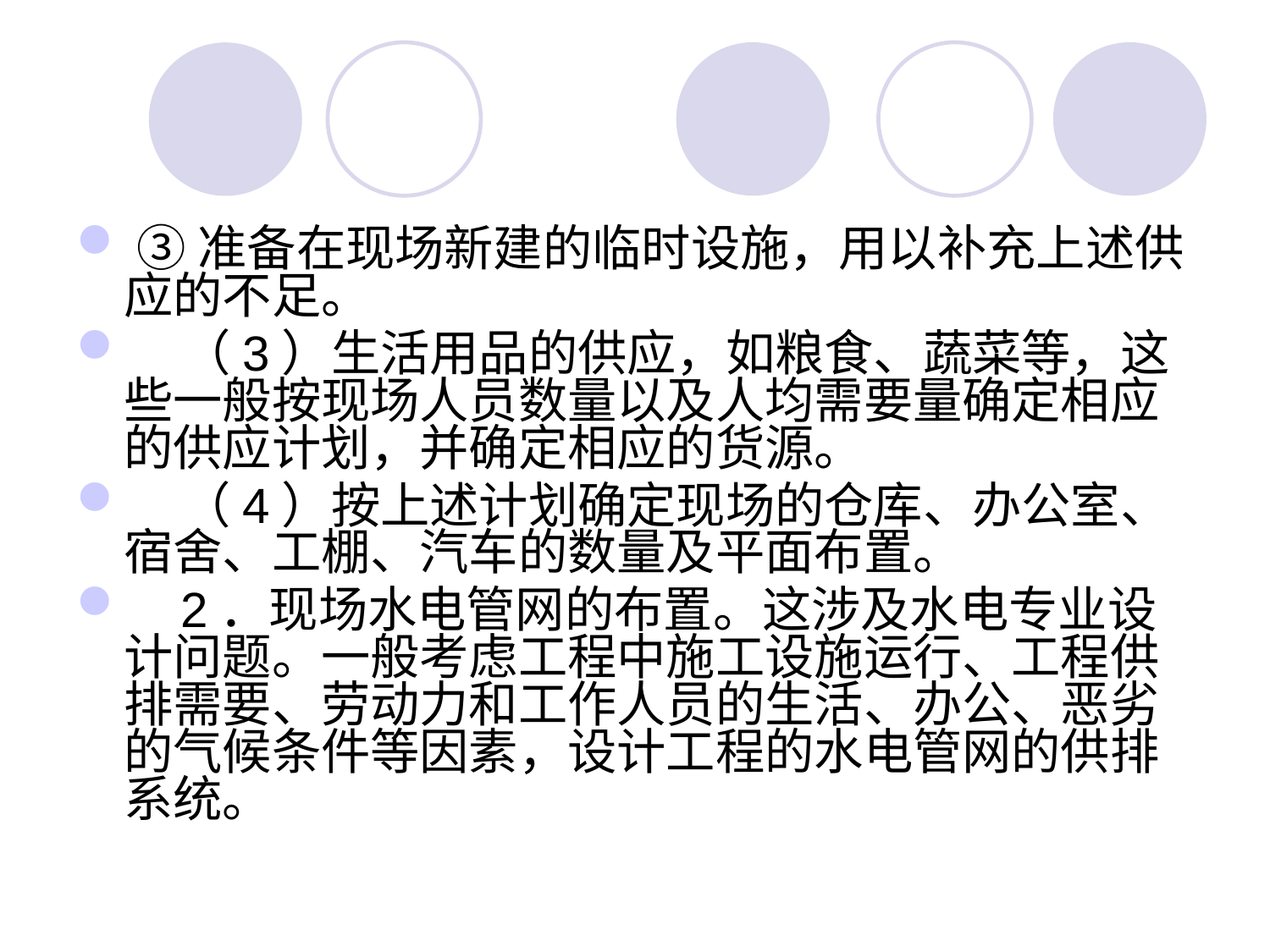

#
 ③准备在现场新建的临时设施，用以补充上述供应的不足。
    （3）生活用品的供应，如粮食、蔬菜等，这些一般按现场人员数量以及人均需要量确定相应的供应计划，并确定相应的货源。
    （4）按上述计划确定现场的仓库、办公室、宿舍、工棚、汽车的数量及平面布置。
    2．现场水电管网的布置。这涉及水电专业设计问题。一般考虑工程中施工设施运行、工程供排需要、劳动力和工作人员的生活、办公、恶劣的气候条件等因素，设计工程的水电管网的供排系统。